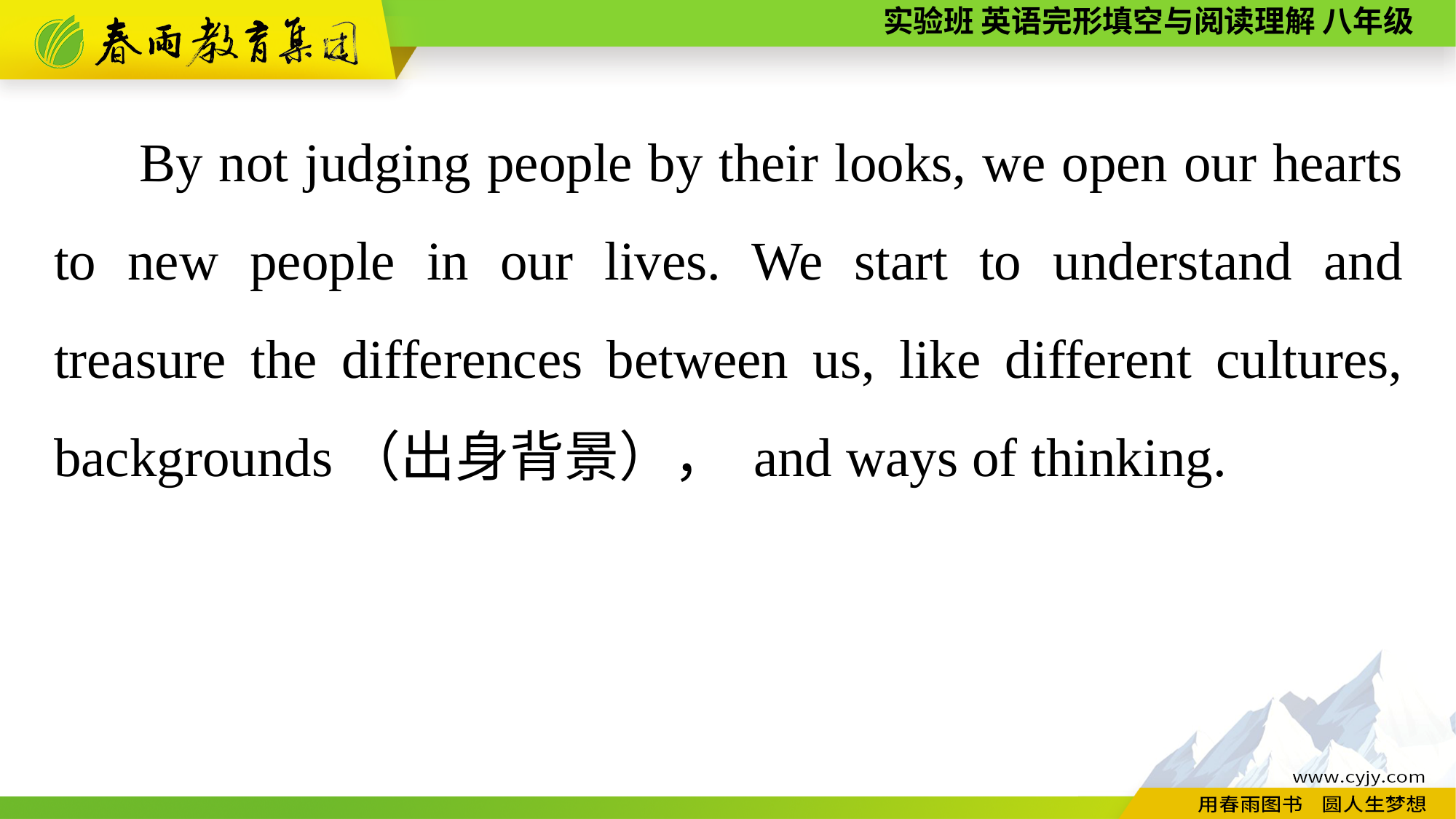

By not judging people by their looks, we open our hearts to new people in our lives. We start to understand and treasure the differences between us, like different cultures, backgrounds（出身背景）， and ways of thinking.